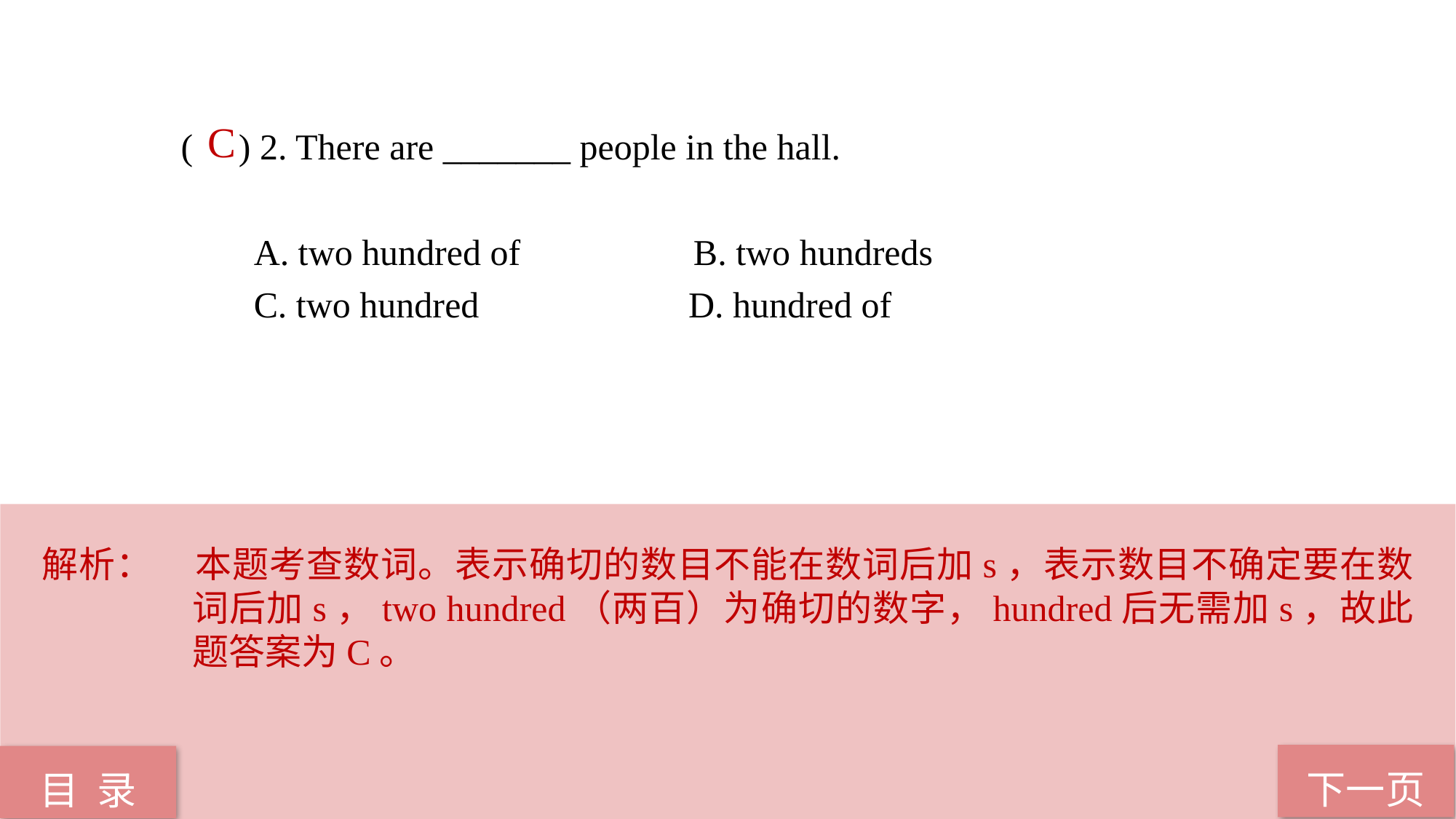

C
(     ) 2. There are _______ people in the hall.

        A. two hundred of                   B. two hundreds
        C. two hundred                       D. hundred of
解析：	本题考查数词。表示确切的数目不能在数词后加s，表示数目不确定要在数词后加s，two hundred（两百）为确切的数字，hundred后无需加s，故此题答案为C。